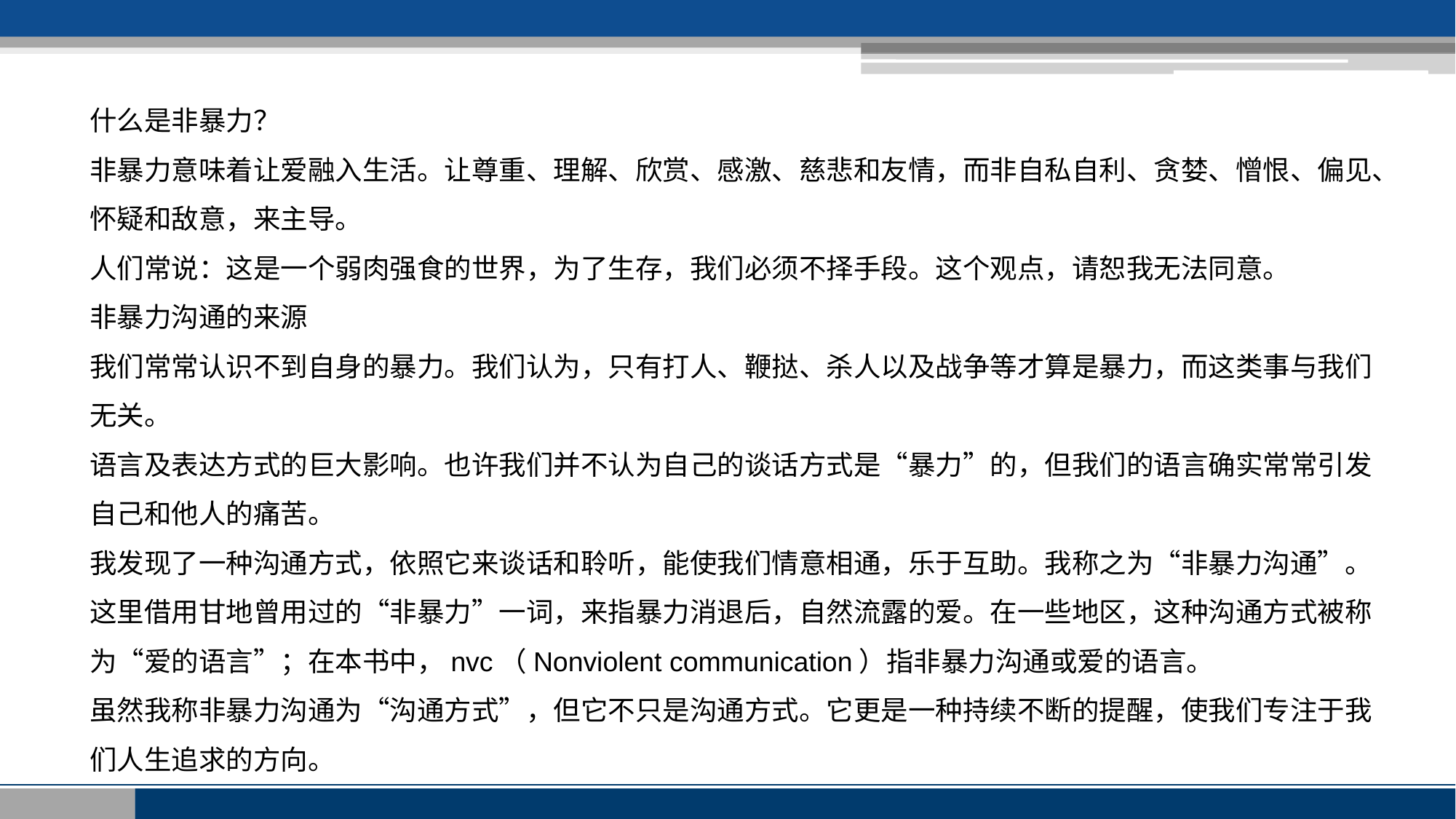

什么是非暴力？
非暴力意味着让爱融入生活。让尊重、理解、欣赏、感激、慈悲和友情，而非自私自利、贪婪、憎恨、偏见、怀疑和敌意，来主导。
人们常说：这是一个弱肉强食的世界，为了生存，我们必须不择手段。这个观点，请恕我无法同意。
非暴力沟通的来源
我们常常认识不到自身的暴力。我们认为，只有打人、鞭挞、杀人以及战争等才算是暴力，而这类事与我们无关。
语言及表达方式的巨大影响。也许我们并不认为自己的谈话方式是“暴力”的，但我们的语言确实常常引发自己和他人的痛苦。
我发现了一种沟通方式，依照它来谈话和聆听，能使我们情意相通，乐于互助。我称之为“非暴力沟通”。这里借用甘地曾用过的“非暴力”一词，来指暴力消退后，自然流露的爱。在一些地区，这种沟通方式被称为“爱的语言”；在本书中，nvc（Nonviolent communication）指非暴力沟通或爱的语言。
虽然我称非暴力沟通为“沟通方式”，但它不只是沟通方式。它更是一种持续不断的提醒，使我们专注于我们人生追求的方向。